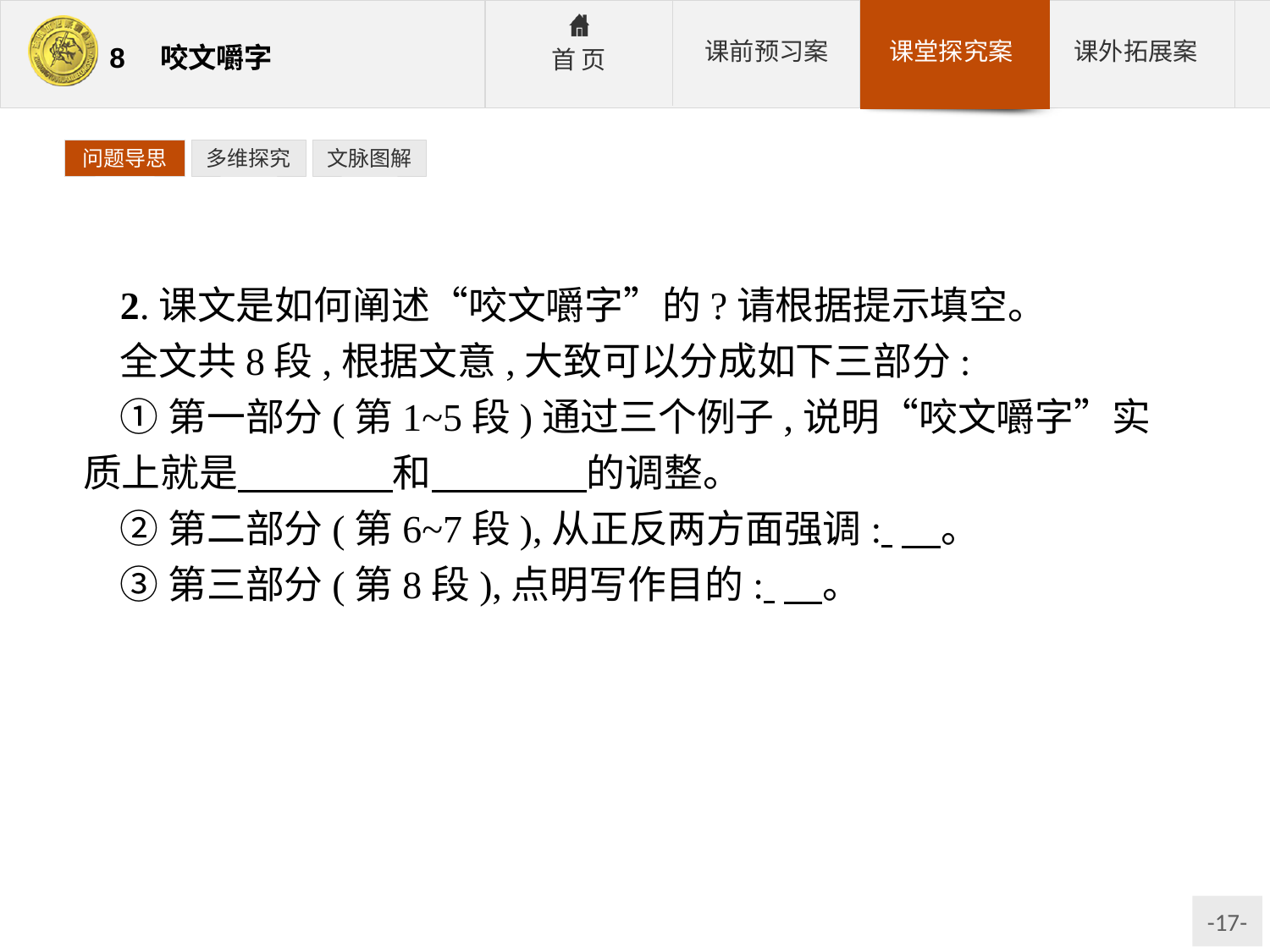

问题导思
多维探究
文脉图解
2.课文是如何阐述“咬文嚼字”的?请根据提示填空。
全文共8段,根据文意,大致可以分成如下三部分:
①第一部分(第1~5段)通过三个例子,说明“咬文嚼字”实质上就是　　　　和　　　　的调整。
②第二部分(第6~7段),从正反两方面强调: 　。
③第三部分(第8段),点明写作目的: 　。
参考答案:①文字　思想　②文学作品要注重斟酌文字的联想意义　③强调运用文字应有一字不肯放松的谨严精神